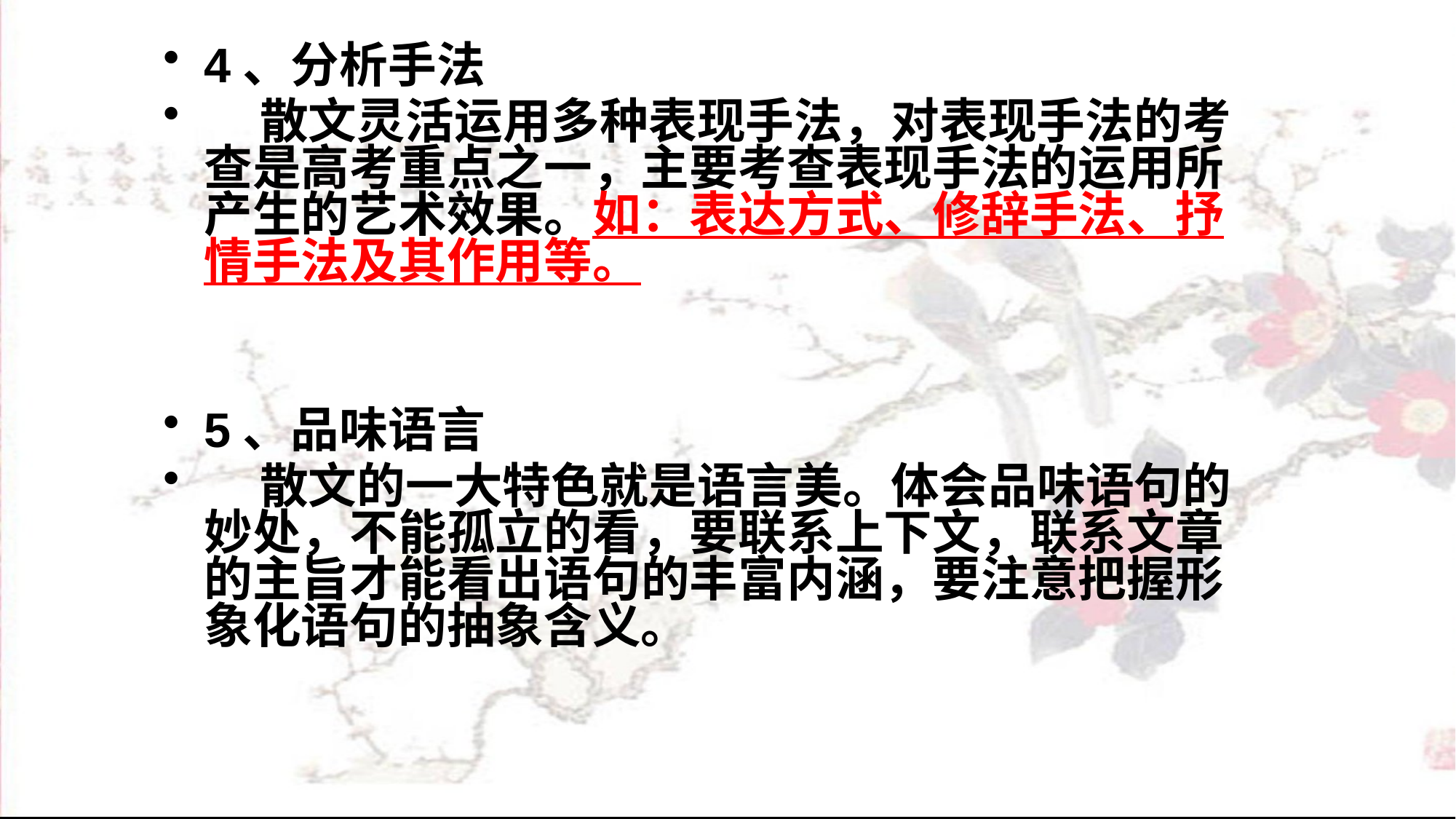

4、分析手法
    散文灵活运用多种表现手法，对表现手法的考查是高考重点之一，主要考查表现手法的运用所产生的艺术效果。如：表达方式、修辞手法、抒情手法及其作用等。

5、品味语言
    散文的一大特色就是语言美。体会品味语句的妙处，不能孤立的看，要联系上下文，联系文章的主旨才能看出语句的丰富内涵，要注意把握形象化语句的抽象含义。